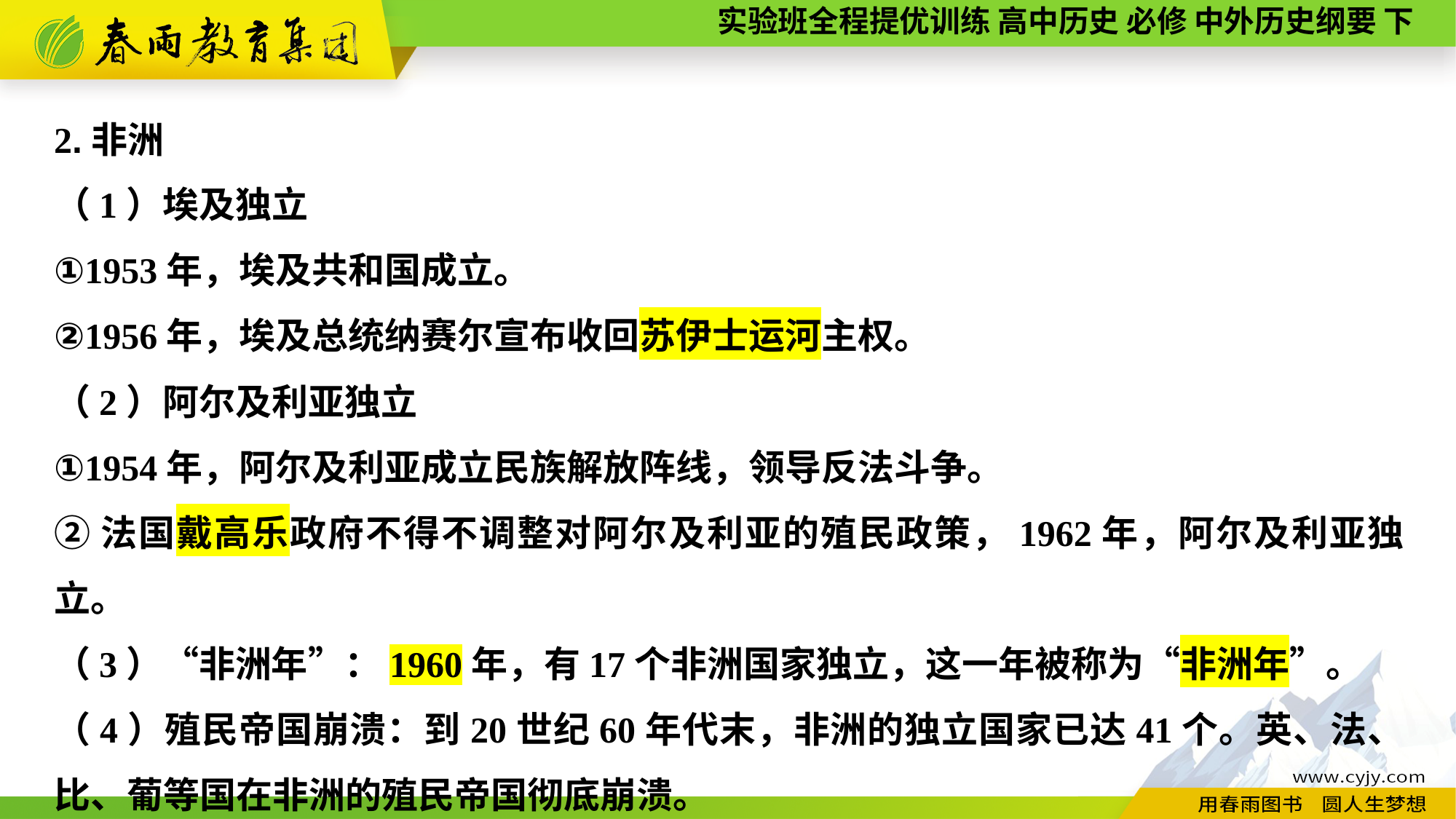

2.非洲
（1）埃及独立
①1953年，埃及共和国成立。
②1956年，埃及总统纳赛尔宣布收回苏伊士运河主权。
（2）阿尔及利亚独立
①1954年，阿尔及利亚成立民族解放阵线，领导反法斗争。
②法国戴高乐政府不得不调整对阿尔及利亚的殖民政策，1962年，阿尔及利亚独立。
（3）“非洲年”：1960年，有17个非洲国家独立，这一年被称为“非洲年”。
（4）殖民帝国崩溃：到20世纪60年代末，非洲的独立国家已达41个。英、法、比、葡等国在非洲的殖民帝国彻底崩溃。